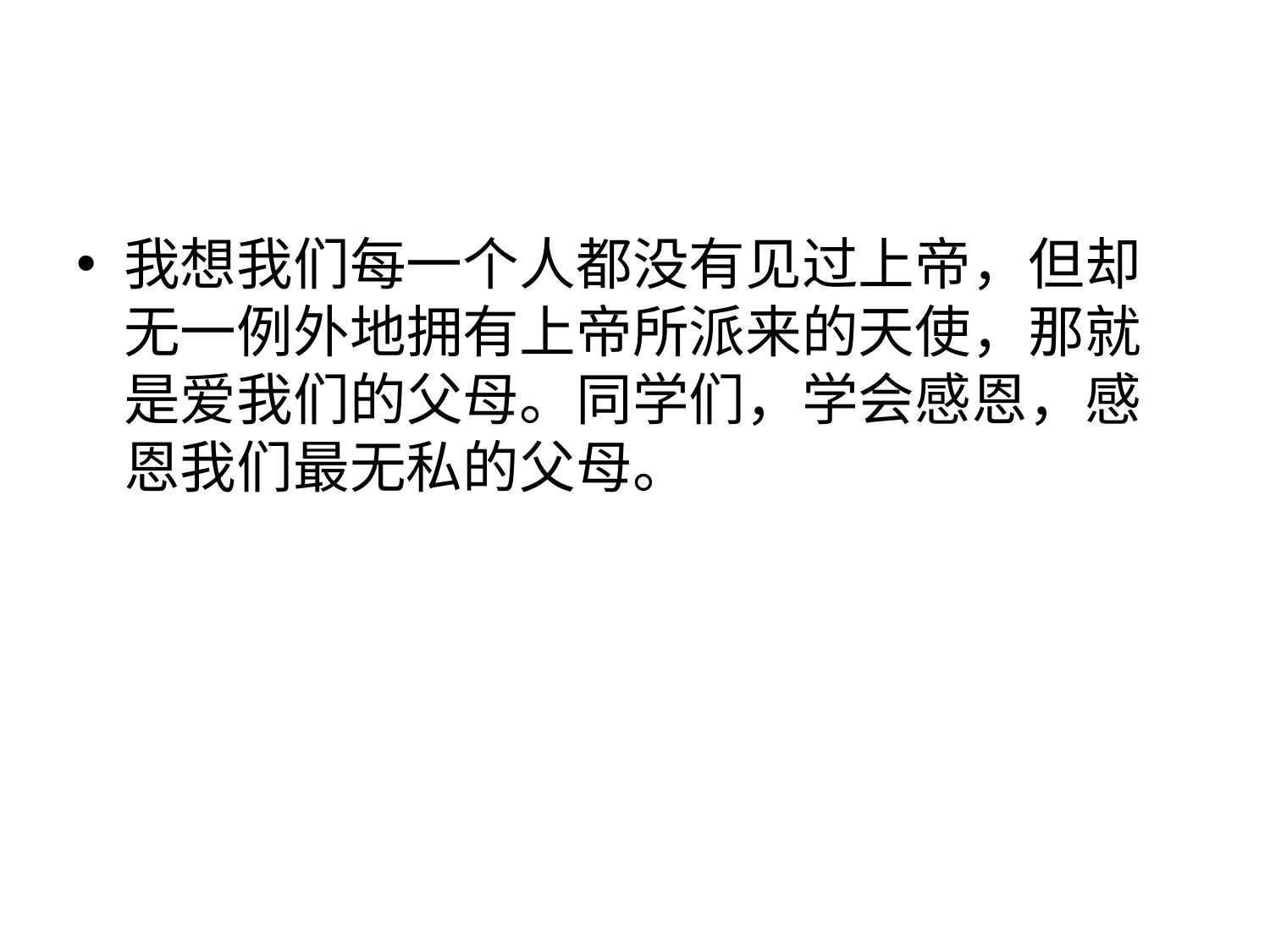

#
我想我们每一个人都没有见过上帝，但却无一例外地拥有上帝所派来的天使，那就是爱我们的父母。同学们，学会感恩，感恩我们最无私的父母。